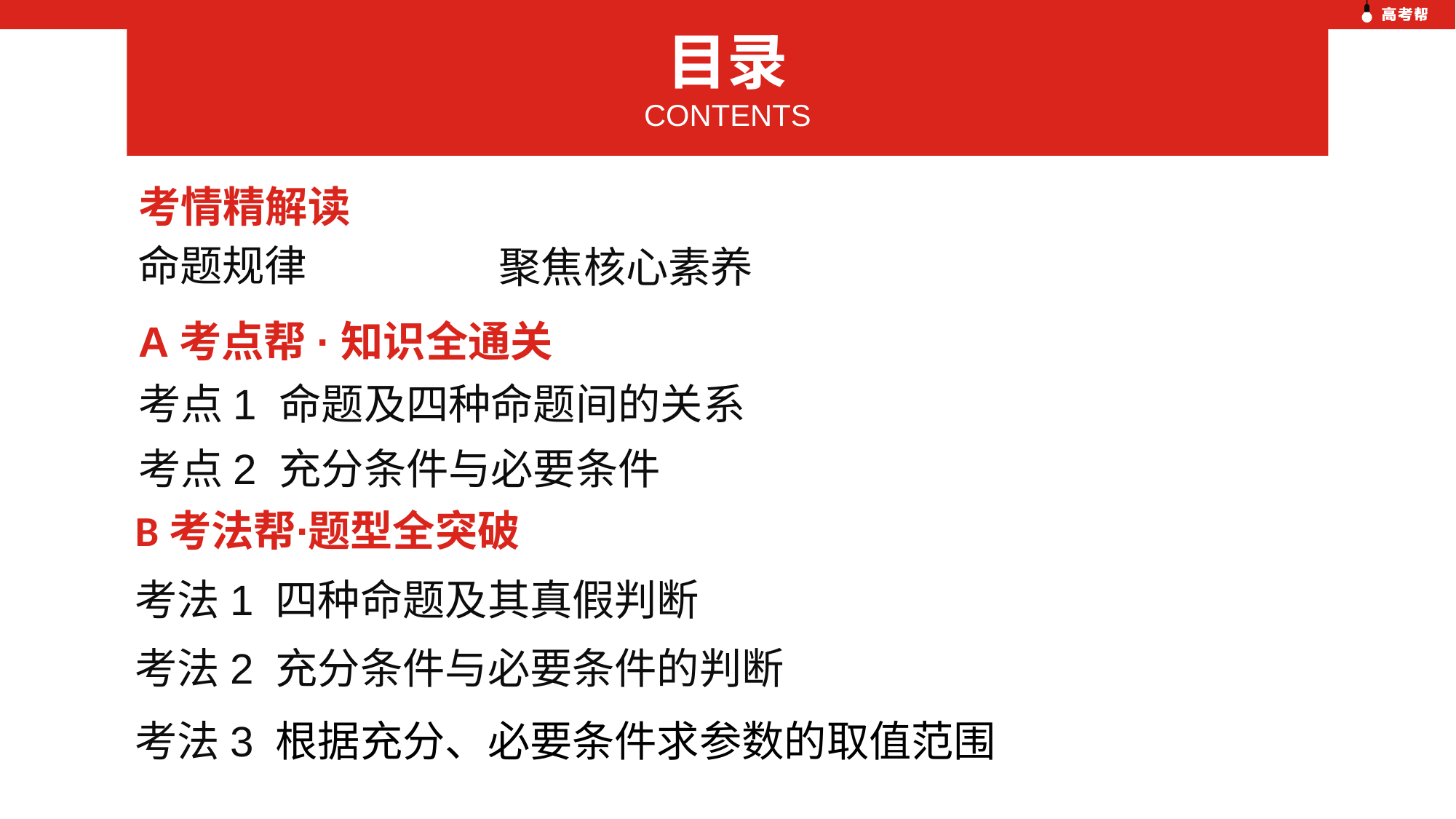

目录
CONTENTS
考情精解读
命题规律
聚焦核心素养
A考点帮·知识全通关
考点1 命题及四种命题间的关系
考点2 充分条件与必要条件
B考法帮∙题型全突破
考法1 四种命题及其真假判断
考法2 充分条件与必要条件的判断
考法3 根据充分、必要条件求参数的取值范围